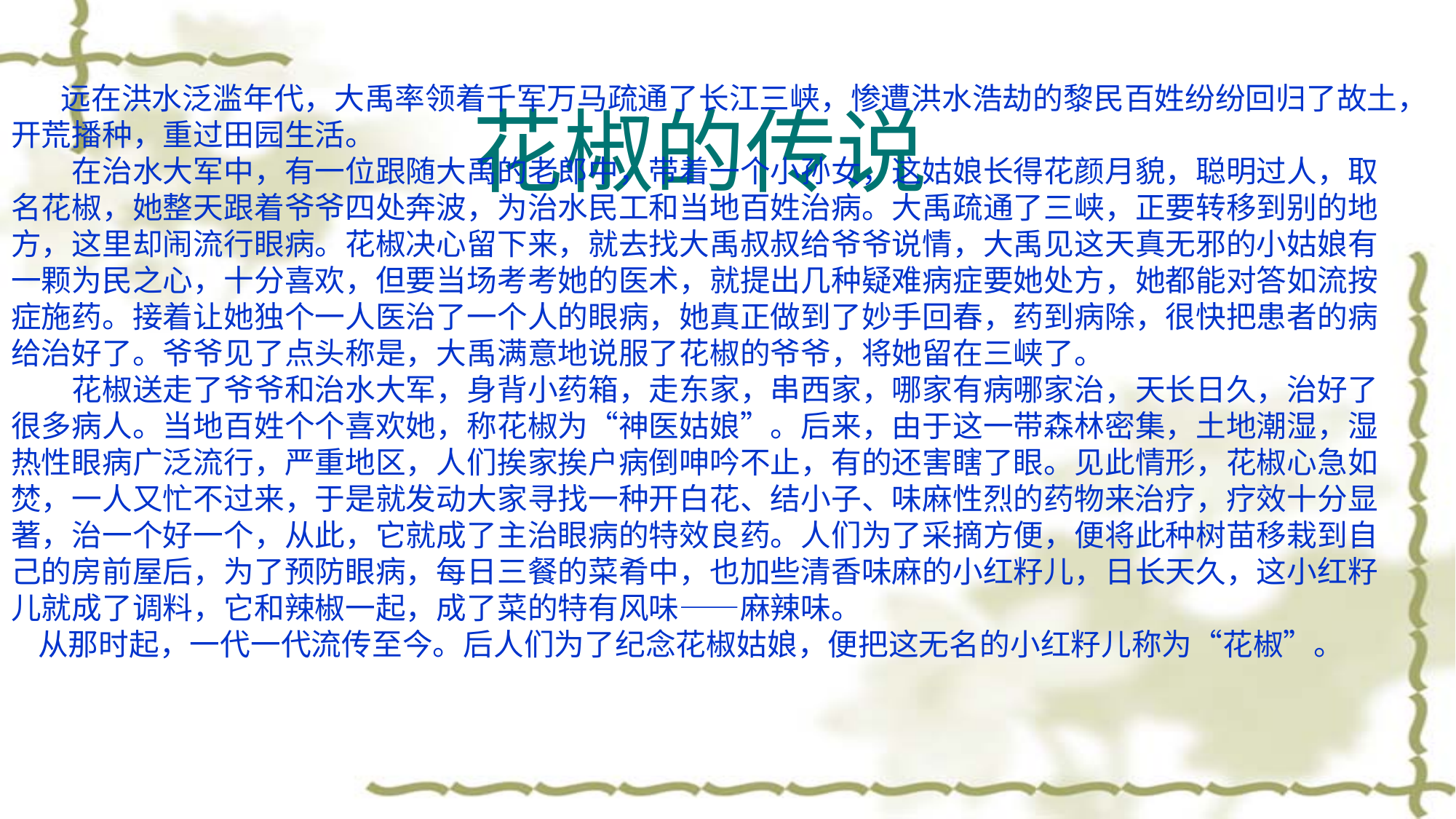

远在洪水泛滥年代，大禹率领着千军万马疏通了长江三峡，惨遭洪水浩劫的黎民百姓纷纷回归了故土，
开荒播种，重过田园生活。
　　在治水大军中，有一位跟随大禹的老郎中，带着一个小孙女，这姑娘长得花颜月貌，聪明过人，取
名花椒，她整天跟着爷爷四处奔波，为治水民工和当地百姓治病。大禹疏通了三峡，正要转移到别的地
方，这里却闹流行眼病。花椒决心留下来，就去找大禹叔叔给爷爷说情，大禹见这天真无邪的小姑娘有
一颗为民之心，十分喜欢，但要当场考考她的医术，就提出几种疑难病症要她处方，她都能对答如流按
症施药。接着让她独个一人医治了一个人的眼病，她真正做到了妙手回春，药到病除，很快把患者的病
给治好了。爷爷见了点头称是，大禹满意地说服了花椒的爷爷，将她留在三峡了。
　　花椒送走了爷爷和治水大军，身背小药箱，走东家，串西家，哪家有病哪家治，天长日久，治好了
很多病人。当地百姓个个喜欢她，称花椒为“神医姑娘”。后来，由于这一带森林密集，土地潮湿，湿
热性眼病广泛流行，严重地区，人们挨家挨户病倒呻吟不止，有的还害瞎了眼。见此情形，花椒心急如
焚，一人又忙不过来，于是就发动大家寻找一种开白花、结小子、味麻性烈的药物来治疗，疗效十分显
著，治一个好一个，从此，它就成了主治眼病的特效良药。人们为了采摘方便，便将此种树苗移栽到自
己的房前屋后，为了预防眼病，每日三餐的菜肴中，也加些清香味麻的小红籽儿，日长天久，这小红籽
儿就成了调料，它和辣椒一起，成了菜的特有风味——麻辣味。
    从那时起，一代一代流传至今。后人们为了纪念花椒姑娘，便把这无名的小红籽儿称为“花椒”。

# 花椒的传说